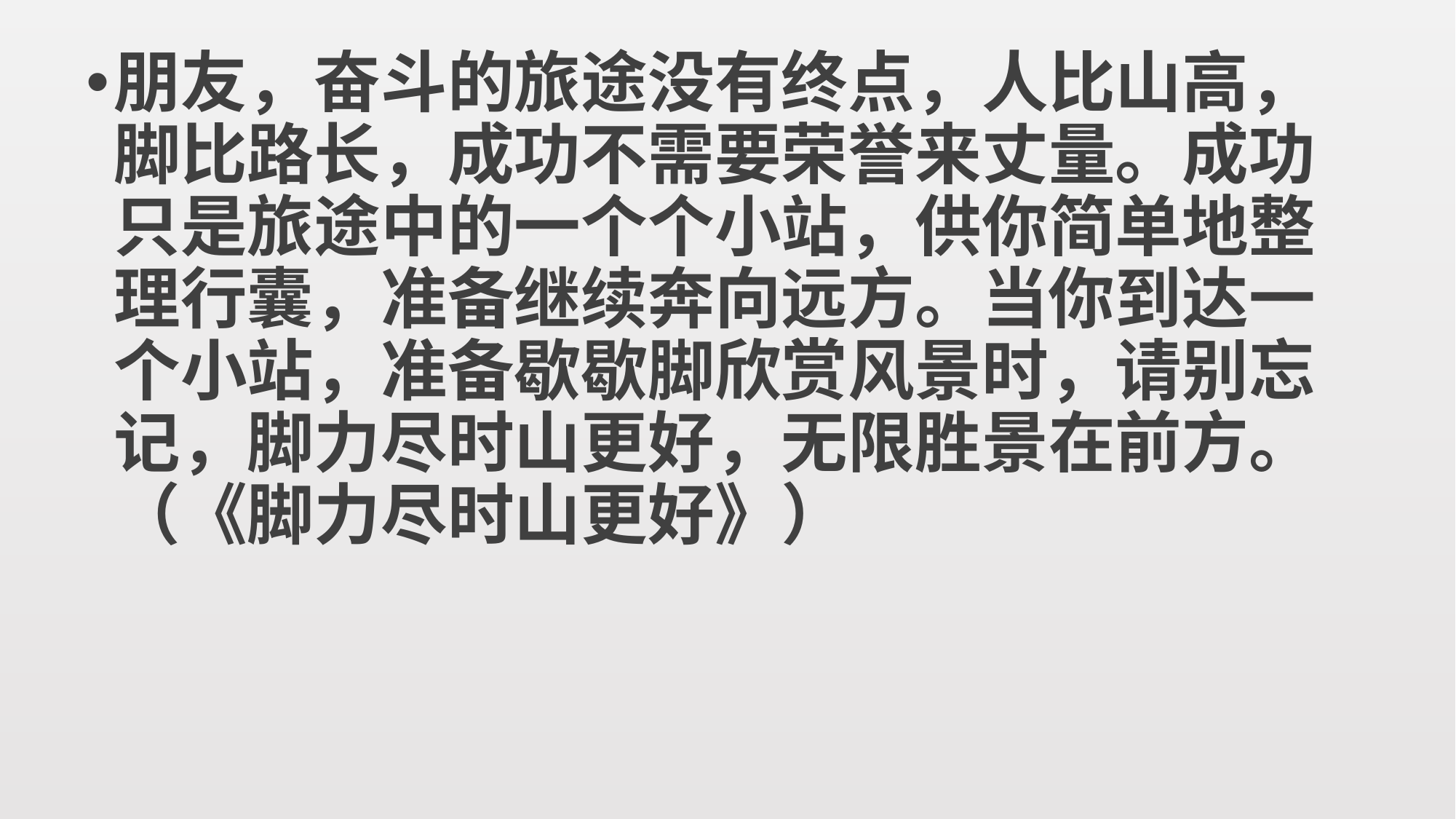

朋友，奋斗的旅途没有终点，人比山高，脚比路长，成功不需要荣誉来丈量。成功只是旅途中的一个个小站，供你简单地整理行囊，准备继续奔向远方。当你到达一个小站，准备歇歇脚欣赏风景时，请别忘记，脚力尽时山更好，无限胜景在前方。（《脚力尽时山更好》）